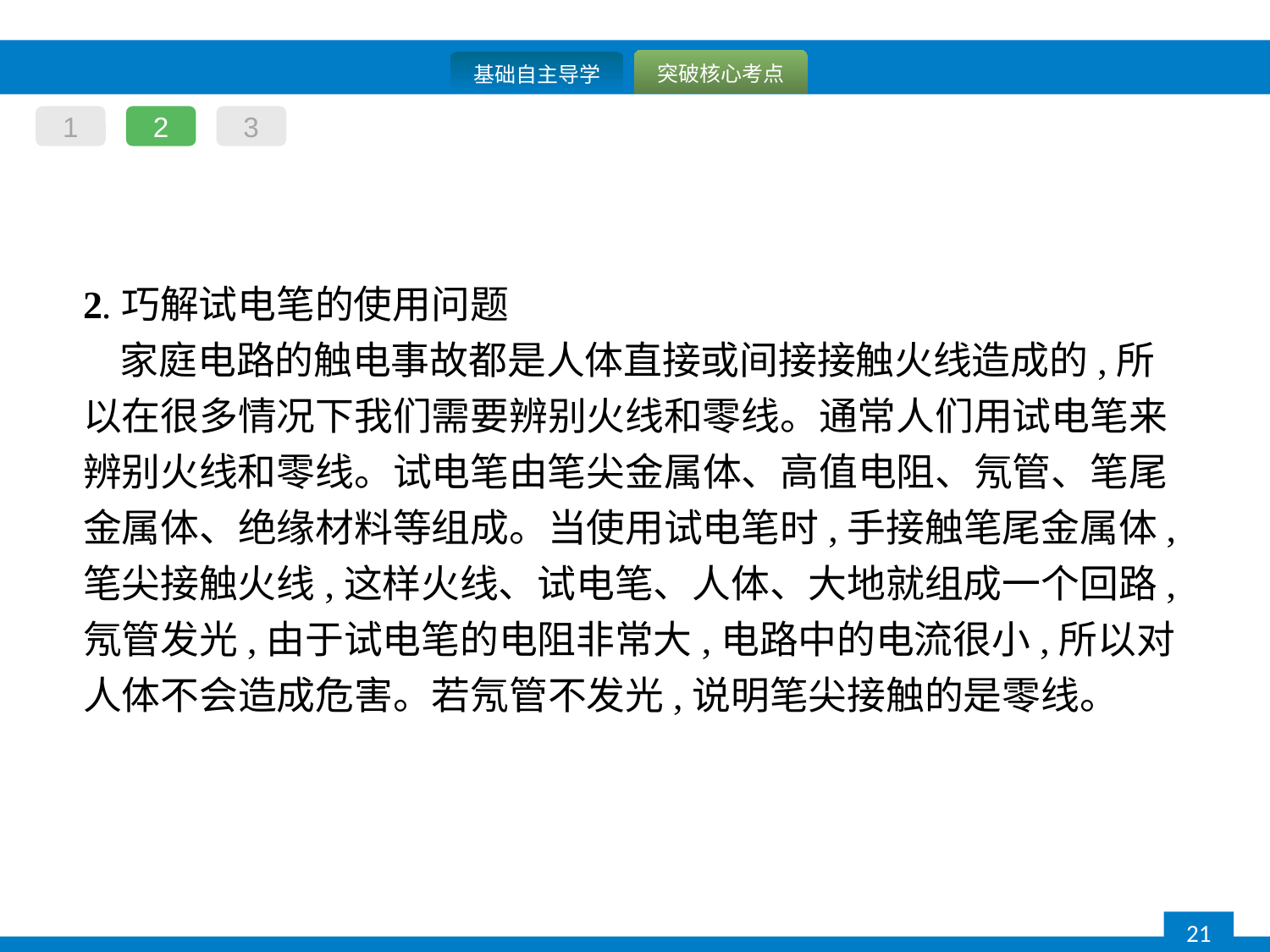

1
2
3
2.巧解试电笔的使用问题
家庭电路的触电事故都是人体直接或间接接触火线造成的,所以在很多情况下我们需要辨别火线和零线。通常人们用试电笔来辨别火线和零线。试电笔由笔尖金属体、高值电阻、氖管、笔尾金属体、绝缘材料等组成。当使用试电笔时,手接触笔尾金属体,笔尖接触火线,这样火线、试电笔、人体、大地就组成一个回路,氖管发光,由于试电笔的电阻非常大,电路中的电流很小,所以对人体不会造成危害。若氖管不发光,说明笔尖接触的是零线。